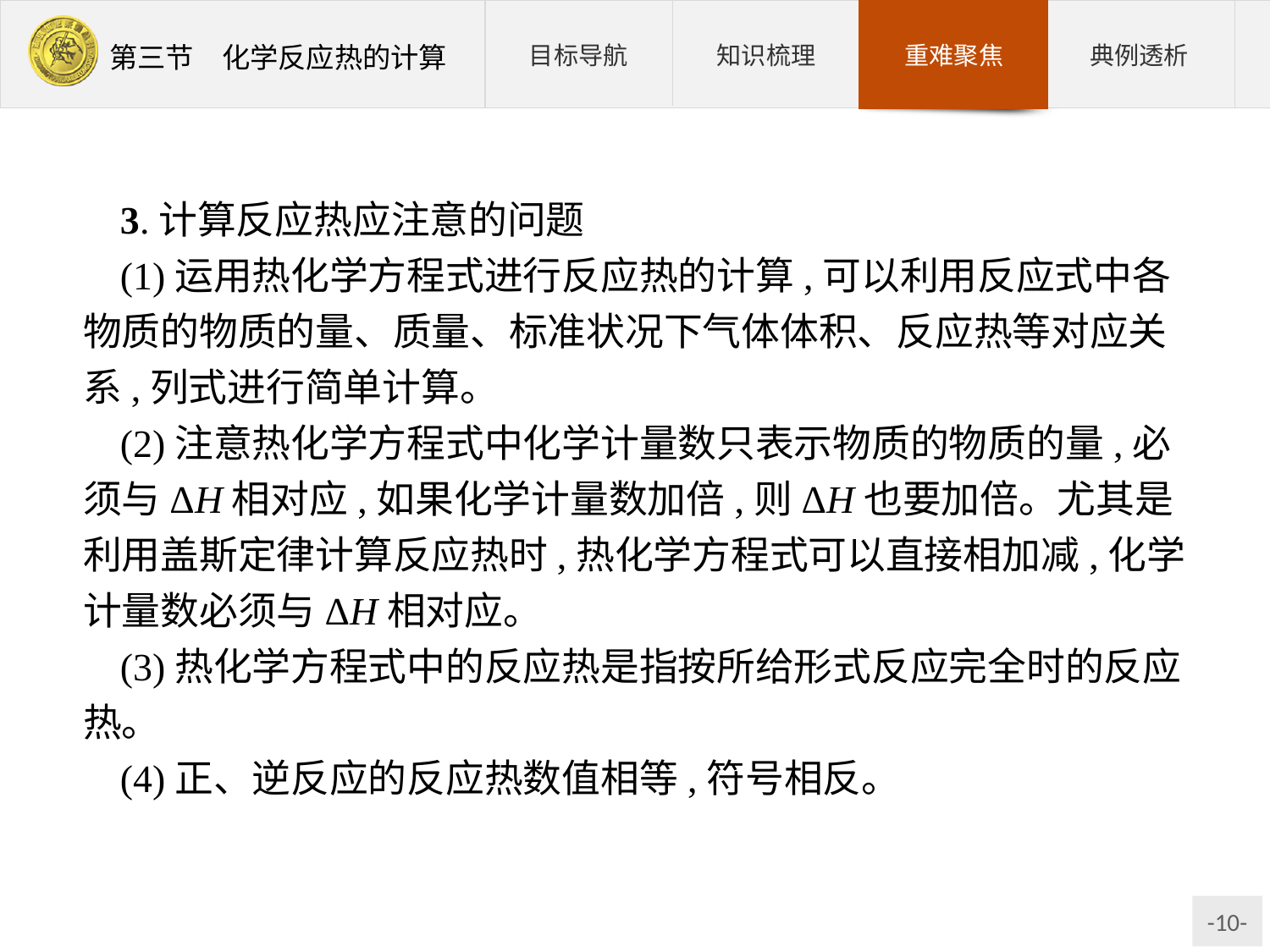

3.计算反应热应注意的问题
(1)运用热化学方程式进行反应热的计算,可以利用反应式中各物质的物质的量、质量、标准状况下气体体积、反应热等对应关系,列式进行简单计算。
(2)注意热化学方程式中化学计量数只表示物质的物质的量,必须与ΔH相对应,如果化学计量数加倍,则ΔH也要加倍。尤其是利用盖斯定律计算反应热时,热化学方程式可以直接相加减,化学计量数必须与ΔH相对应。
(3)热化学方程式中的反应热是指按所给形式反应完全时的反应热。
(4)正、逆反应的反应热数值相等,符号相反。